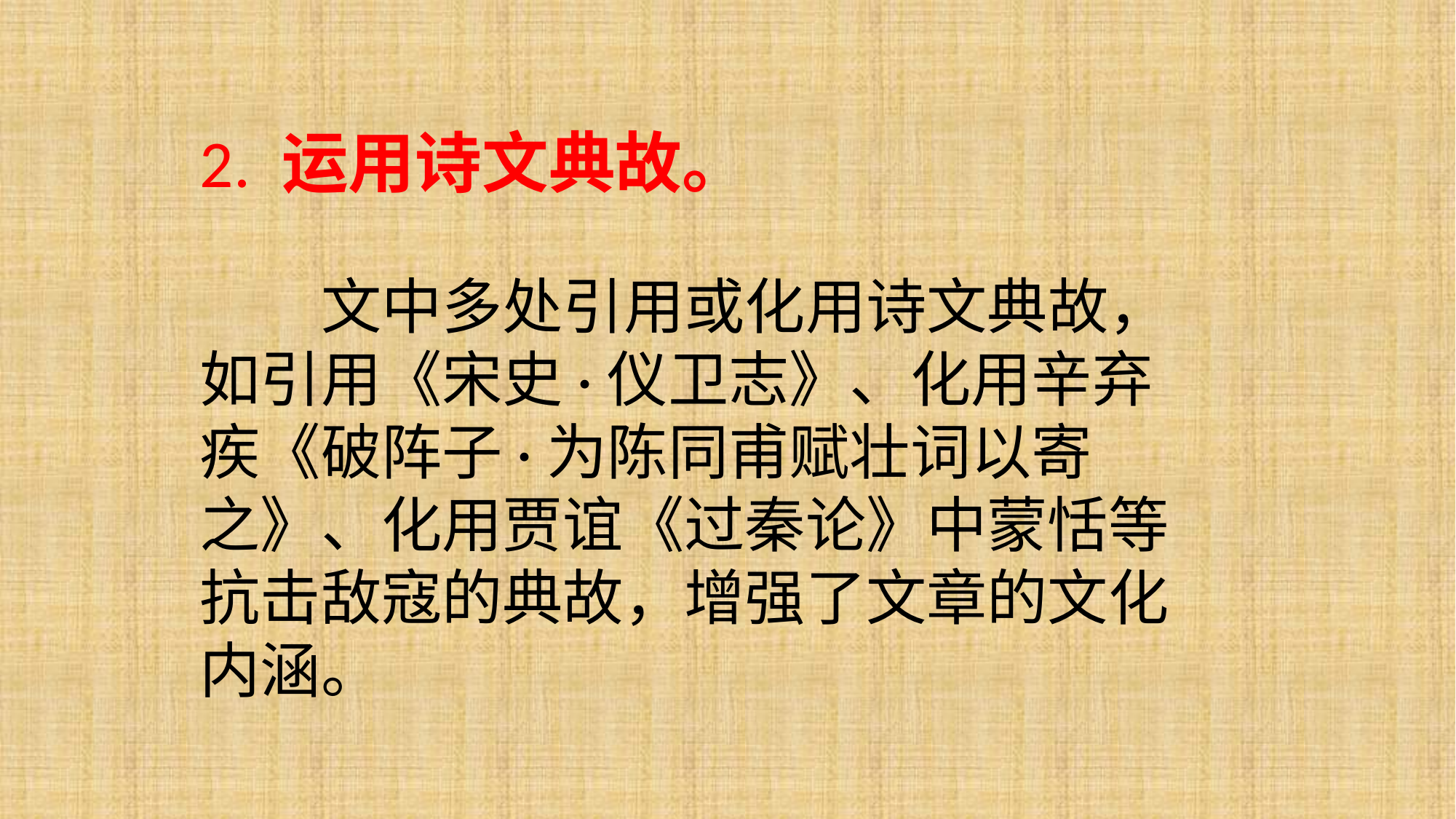

# 2. 运用诗文典故。
文中多处引用或化用诗文典故，如引用《宋史·仪卫志》、化用辛弃疾《破阵子·为陈同甫赋壮词以寄之》、化用贾谊《过秦论》中蒙恬等抗击敌寇的典故，增强了文章的文化内涵。